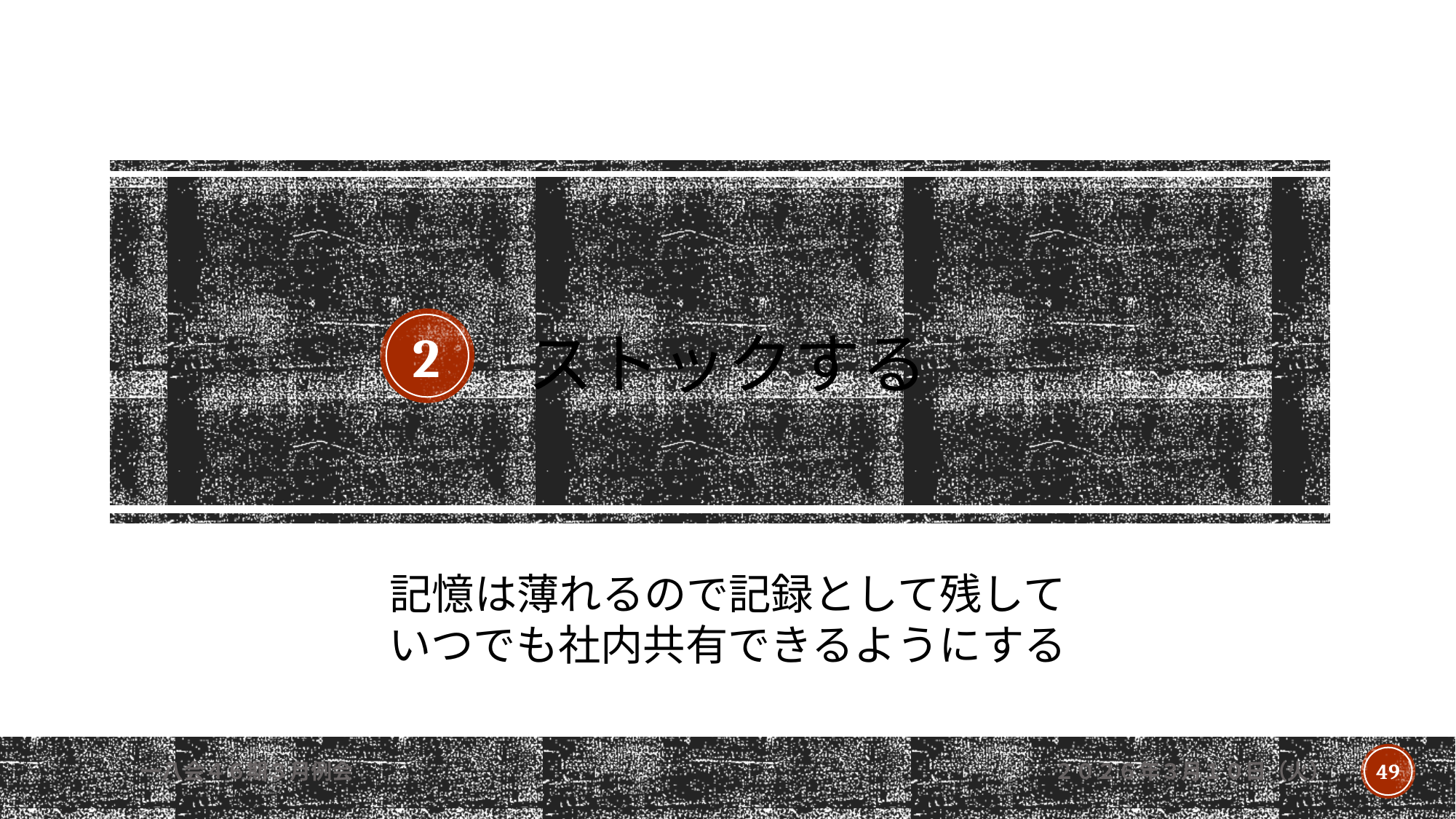

# ストックする
2

記憶は薄れるので記録として残して
いつでも社内共有できるようにする
一八会４６期３月例会
２０２６年３月１０日（火）